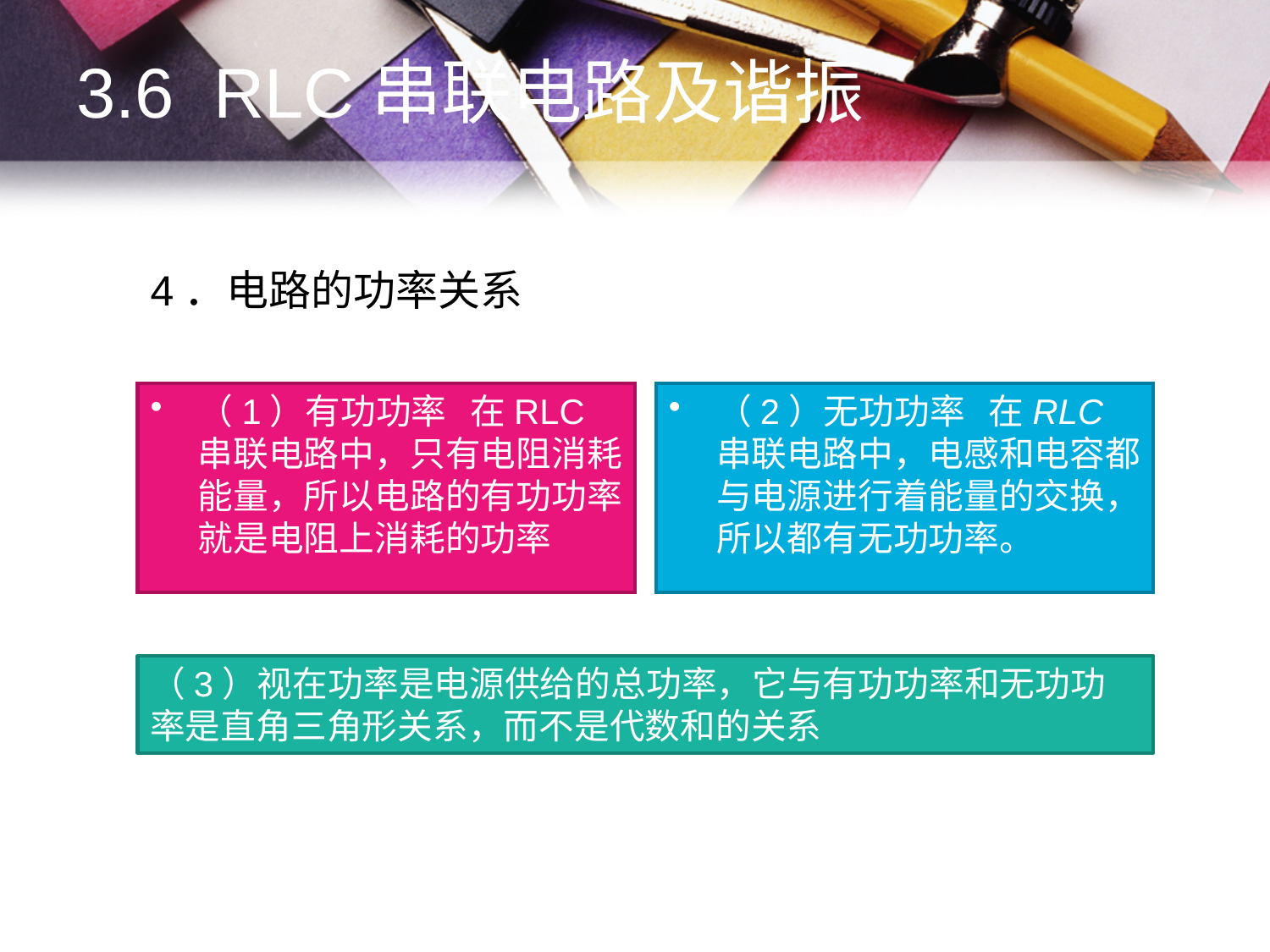

3.6  RLC串联电路及谐振
# 4．电路的功率关系
（1）有功功率   在RLC串联电路中，只有电阻消耗能量，所以电路的有功功率就是电阻上消耗的功率
（2）无功功率   在RLC串联电路中，电感和电容都与电源进行着能量的交换，所以都有无功功率。
（3）视在功率是电源供给的总功率，它与有功功率和无功功率是直角三角形关系，而不是代数和的关系